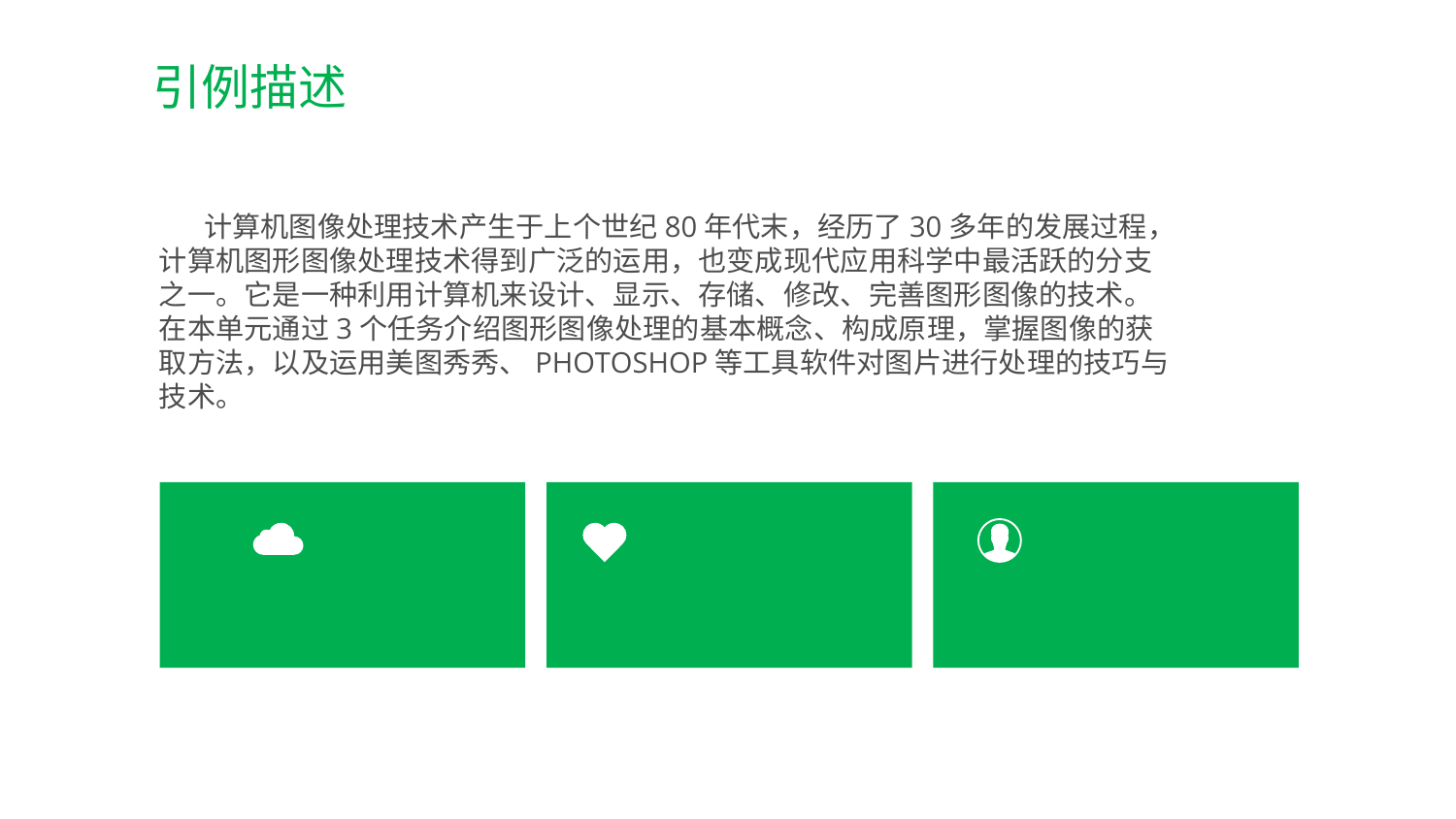

引例描述

      计算机图像处理技术产生于上个世纪80年代末，经历了30多年的发展过程，计算机图形图像处理技术得到广泛的运用，也变成现代应用科学中最活跃的分支之一。它是一种利用计算机来设计、显示、存储、修改、完善图形图像的技术。在本单元通过3个任务介绍图形图像处理的基本概念、构成原理，掌握图像的获取方法，以及运用美图秀秀、PHOTOSHOP等工具软件对图片进行处理的技巧与技术。